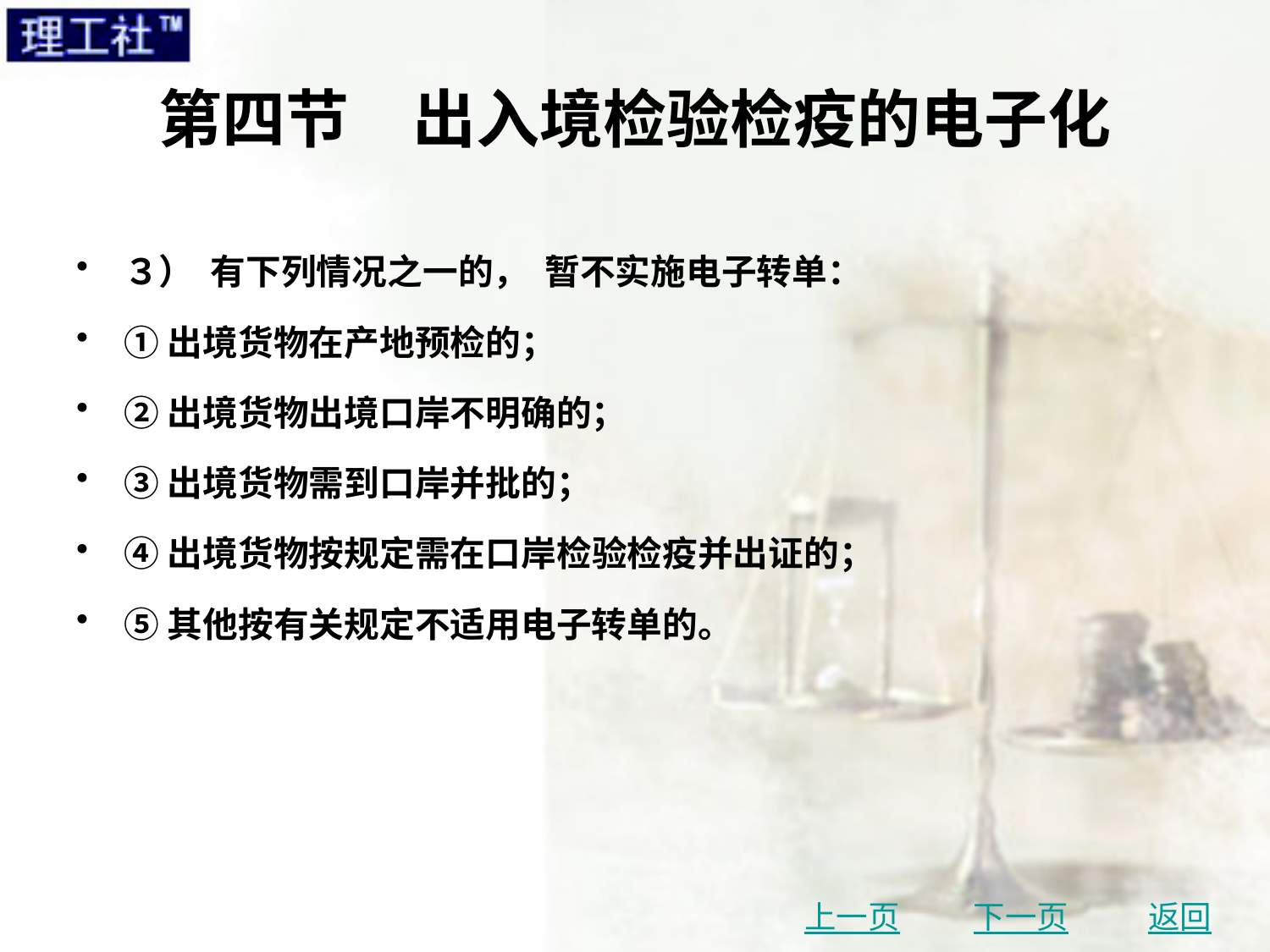

# 第四节　出入境检验检疫的电子化
３）  有下列情况之一的，  暂不实施电子转单：
①出境货物在产地预检的；
②出境货物出境口岸不明确的；
③出境货物需到口岸并批的；
④出境货物按规定需在口岸检验检疫并出证的；
⑤其他按有关规定不适用电子转单的。

上一页
下一页
返回